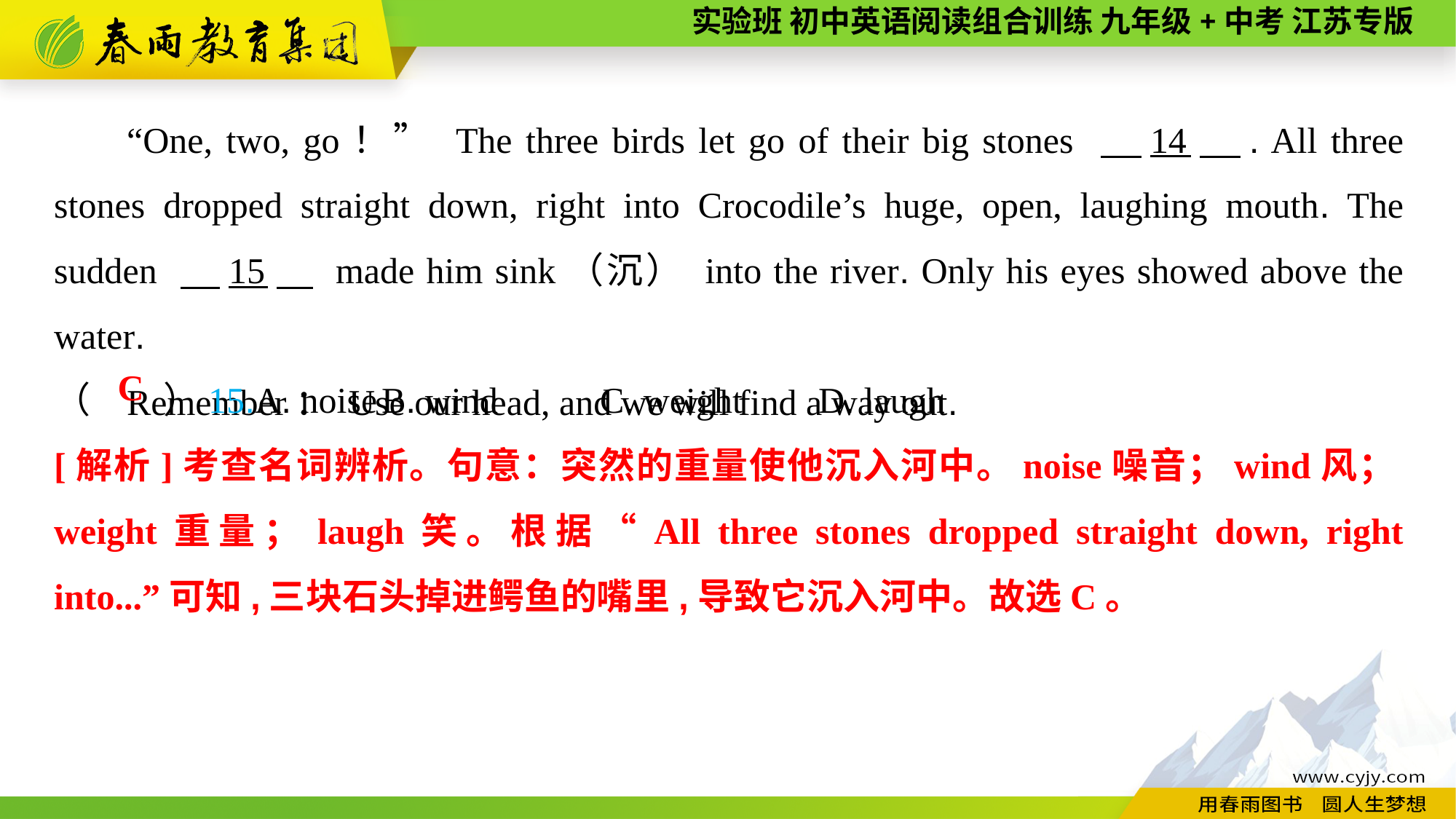

“One, two, go！” The three birds let go of their big stones 　14　. All three stones dropped straight down, right into Crocodile’s huge, open, laughing mouth. The sudden 　15　 made him sink（沉） into the river. Only his eyes showed above the water.
Remember： Use our head, and we will find a way out.
（　　）15.A. noise	B. wind	C. weight	D. laugh
C
[解析]考查名词辨析。句意：突然的重量使他沉入河中。noise噪音；wind风；weight重量；laugh笑。根据“All three stones dropped straight down, right into...”可知,三块石头掉进鳄鱼的嘴里,导致它沉入河中。故选C。